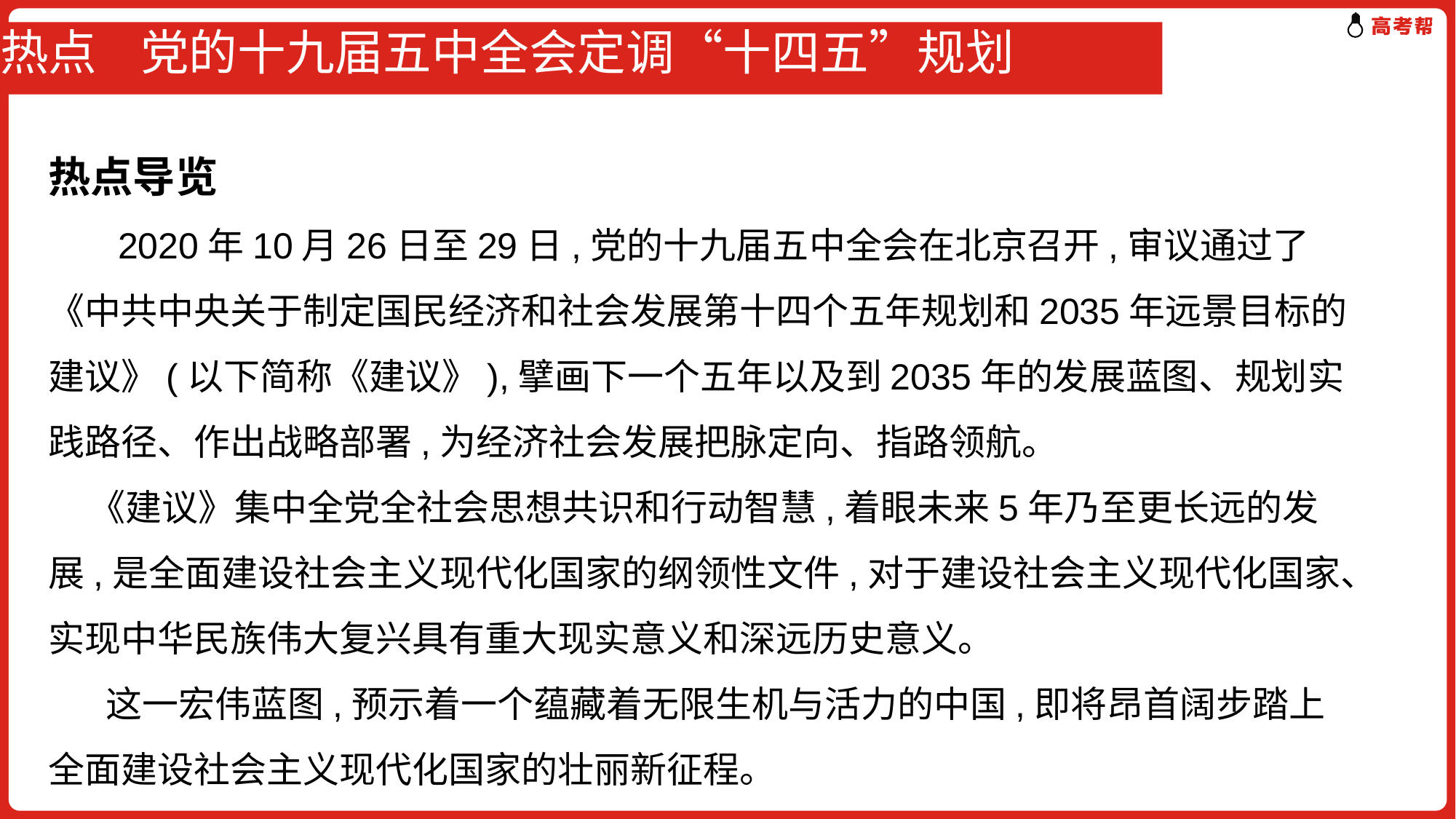

# 热点    党的十九届五中全会定调“十四五”规划
热点导览
　   2020年10月26日至29日,党的十九届五中全会在北京召开,审议通过了《中共中央关于制定国民经济和社会发展第十四个五年规划和2035年远景目标的建议》(以下简称《建议》),擘画下一个五年以及到2035年的发展蓝图、规划实践路径、作出战略部署,为经济社会发展把脉定向、指路领航。
     《建议》集中全党全社会思想共识和行动智慧,着眼未来5年乃至更长远的发展,是全面建设社会主义现代化国家的纲领性文件,对于建设社会主义现代化国家、实现中华民族伟大复兴具有重大现实意义和深远历史意义。
       这一宏伟蓝图,预示着一个蕴藏着无限生机与活力的中国,即将昂首阔步踏上全面建设社会主义现代化国家的壮丽新征程。